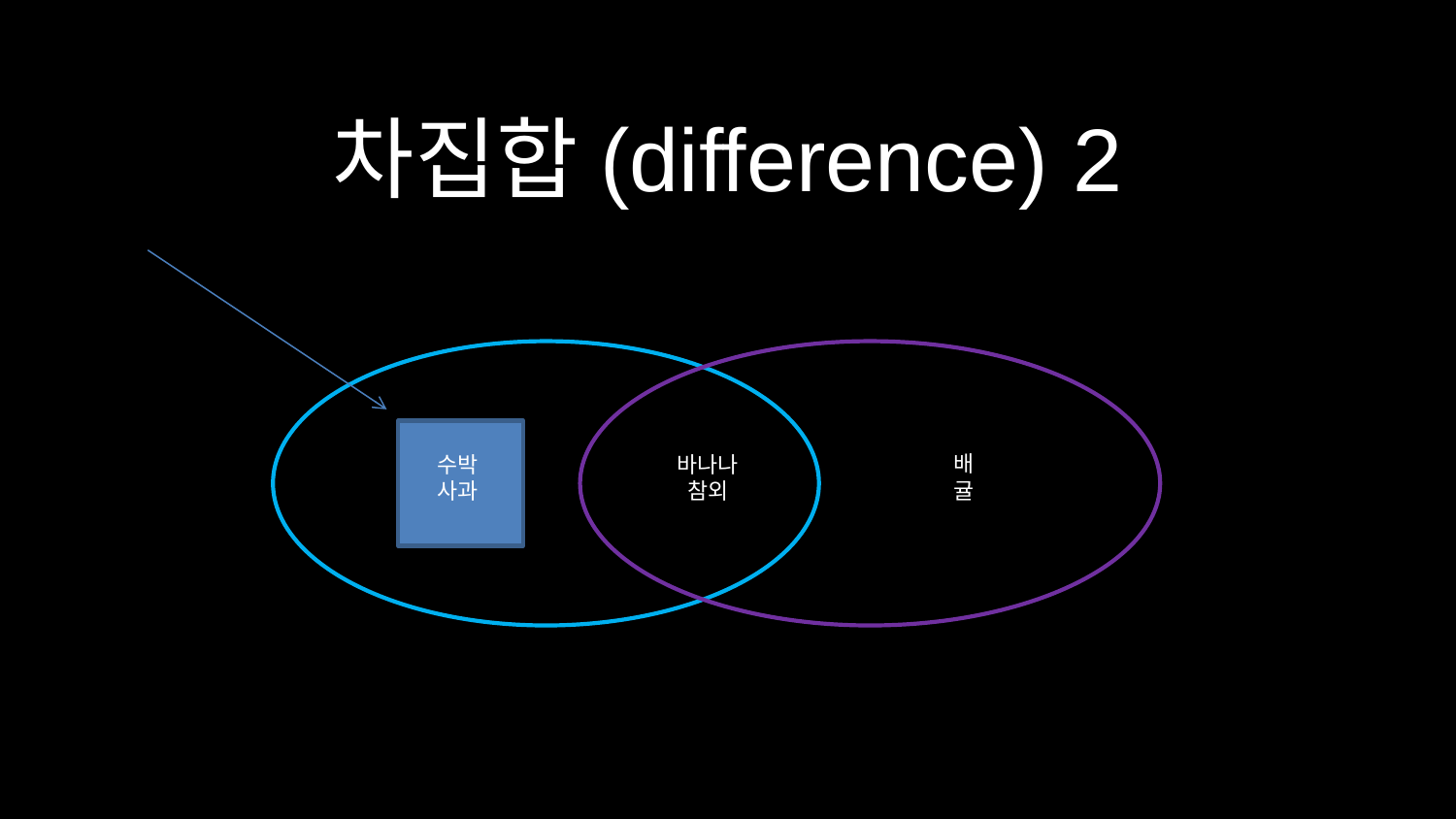

# 차집합(difference) 2

배
귤
수박
사과
바나나
참외